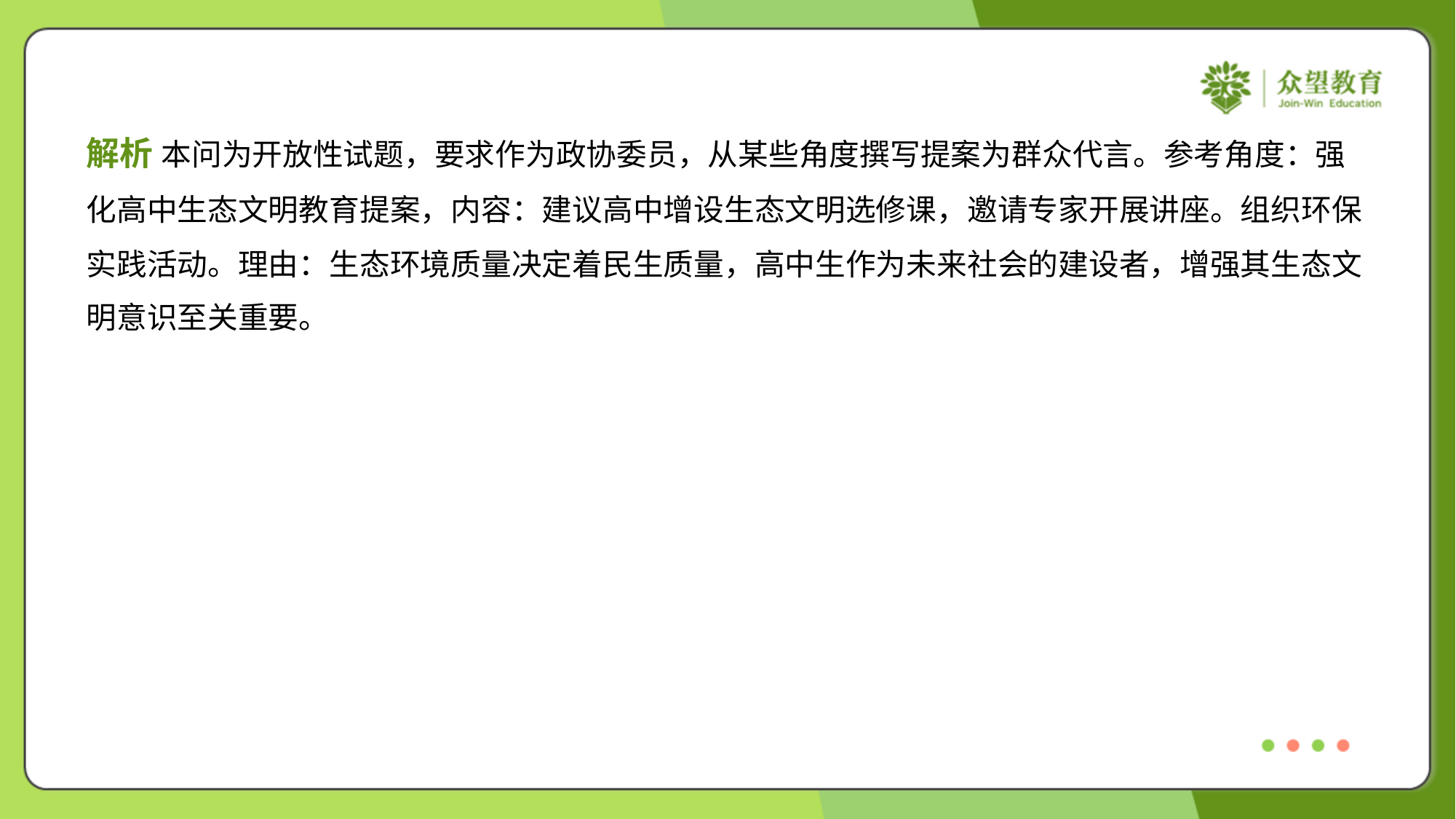

解析 本问为开放性试题，要求作为政协委员，从某些角度撰写提案为群众代言。参考角度：强
化高中生态文明教育提案，内容：建议高中增设生态文明选修课，邀请专家开展讲座。组织环保
实践活动。理由：生态环境质量决定着民生质量，高中生作为未来社会的建设者，增强其生态文
明意识至关重要。